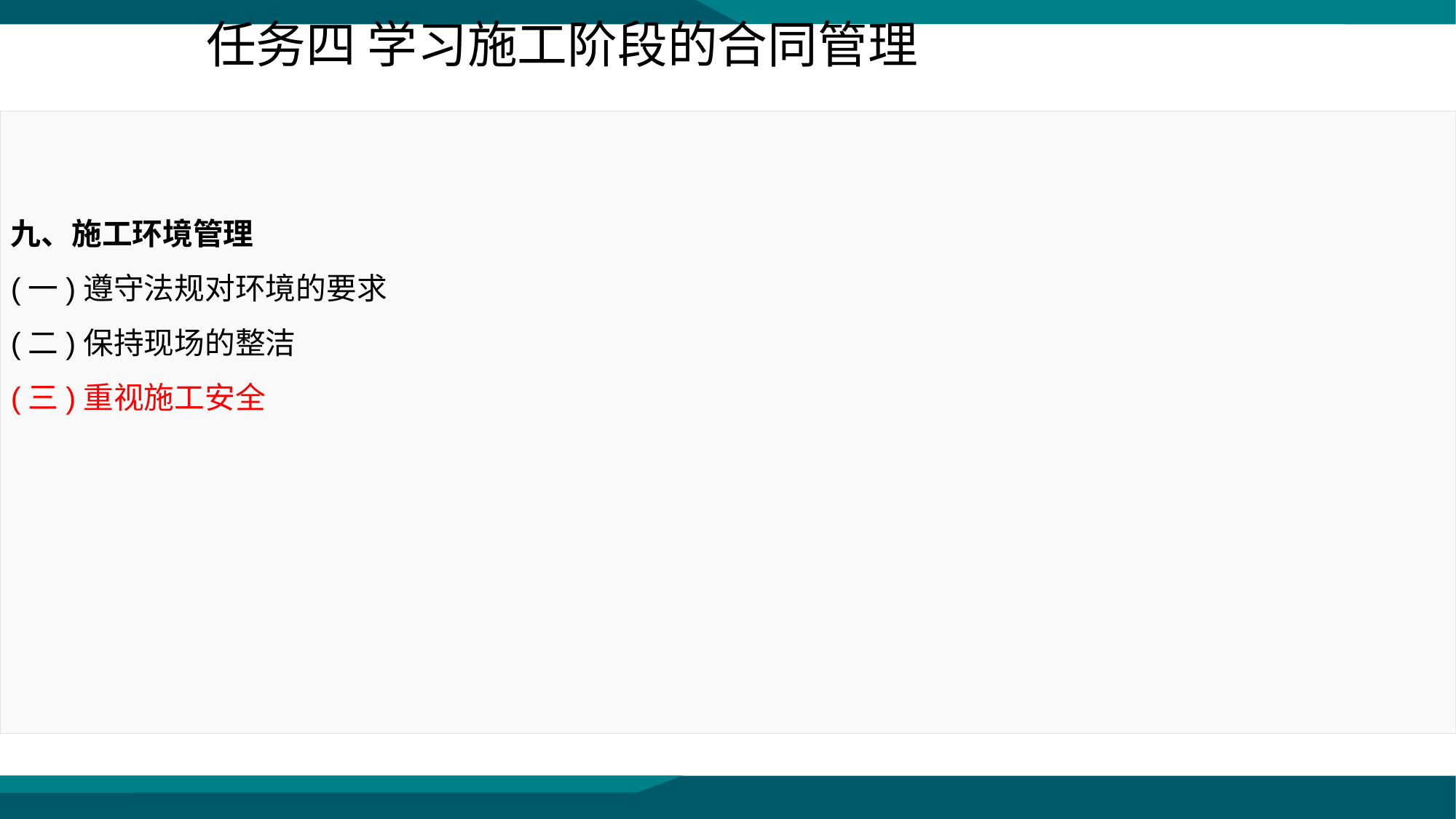

任务四 学习施工阶段的合同管理
九、施工环境管理
(一)遵守法规对环境的要求
(二)保持现场的整洁
(三)重视施工安全